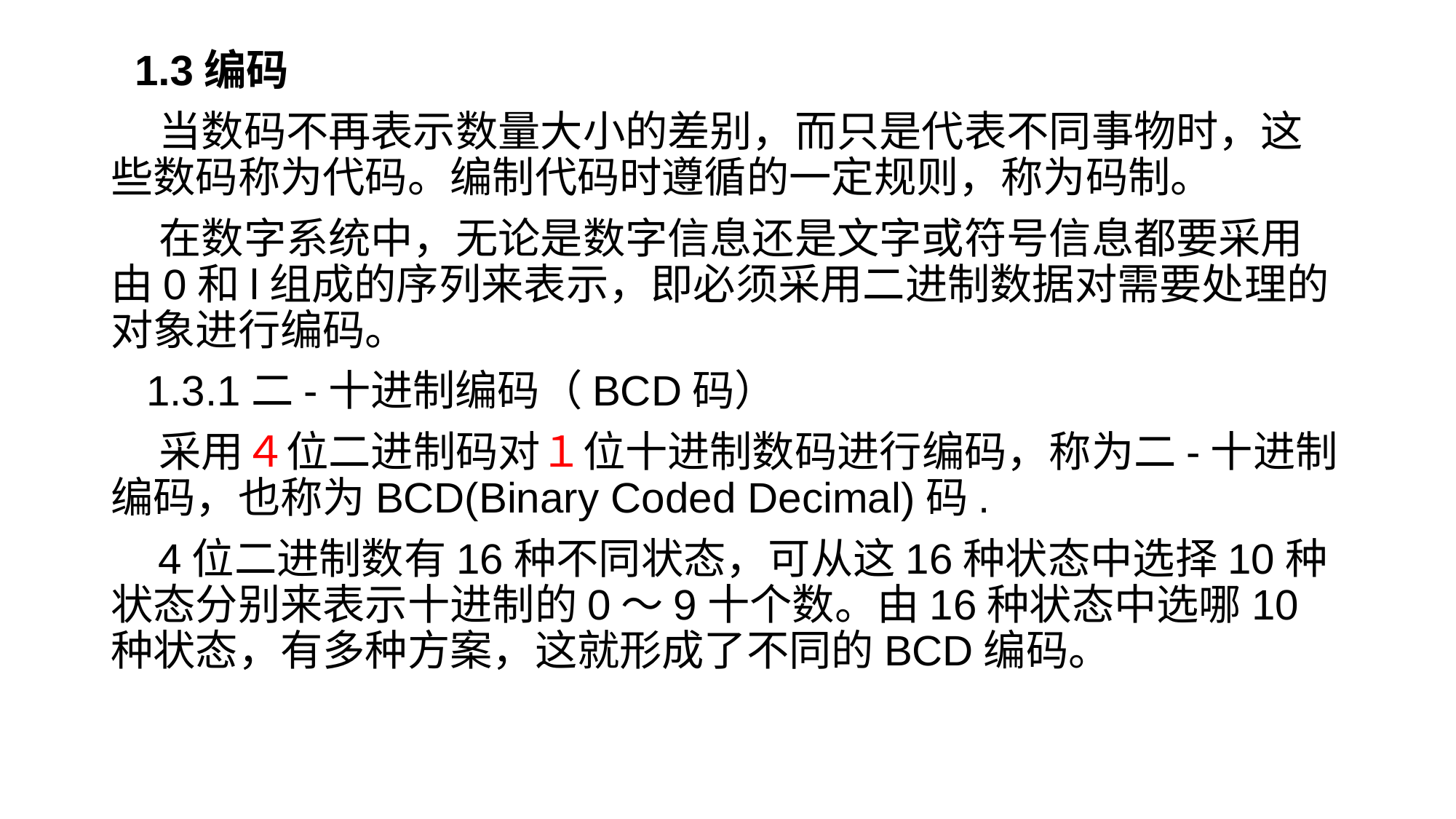

# 1.3编码
    当数码不再表示数量大小的差别，而只是代表不同事物时，这些数码称为代码。编制代码时遵循的一定规则，称为码制。
    在数字系统中，无论是数字信息还是文字或符号信息都要采用由0和l组成的序列来表示，即必须采用二进制数据对需要处理的对象进行编码。
   1.3.1二-十进制编码（BCD码）
    采用４位二进制码对１位十进制数码进行编码，称为二-十进制编码，也称为BCD(Binary Coded Decimal)码.
    4位二进制数有16种不同状态，可从这16种状态中选择10种状态分别来表示十进制的0～9十个数。由16种状态中选哪10种状态，有多种方案，这就形成了不同的BCD编码。